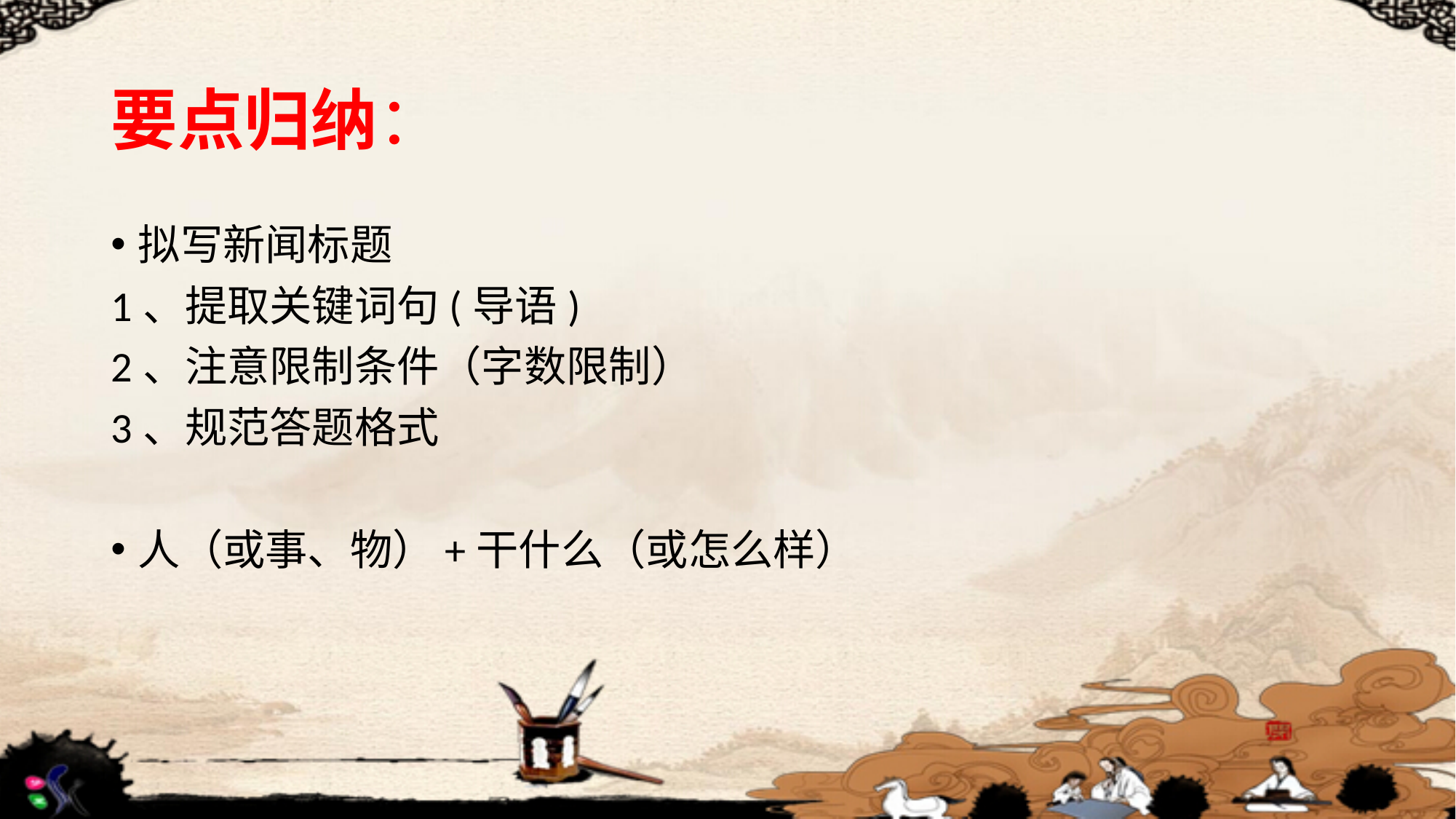

要点归纳：
拟写新闻标题
1、提取关键词句(导语)
2、注意限制条件（字数限制）
3、规范答题格式

人（或事、物）+干什么（或怎么样）